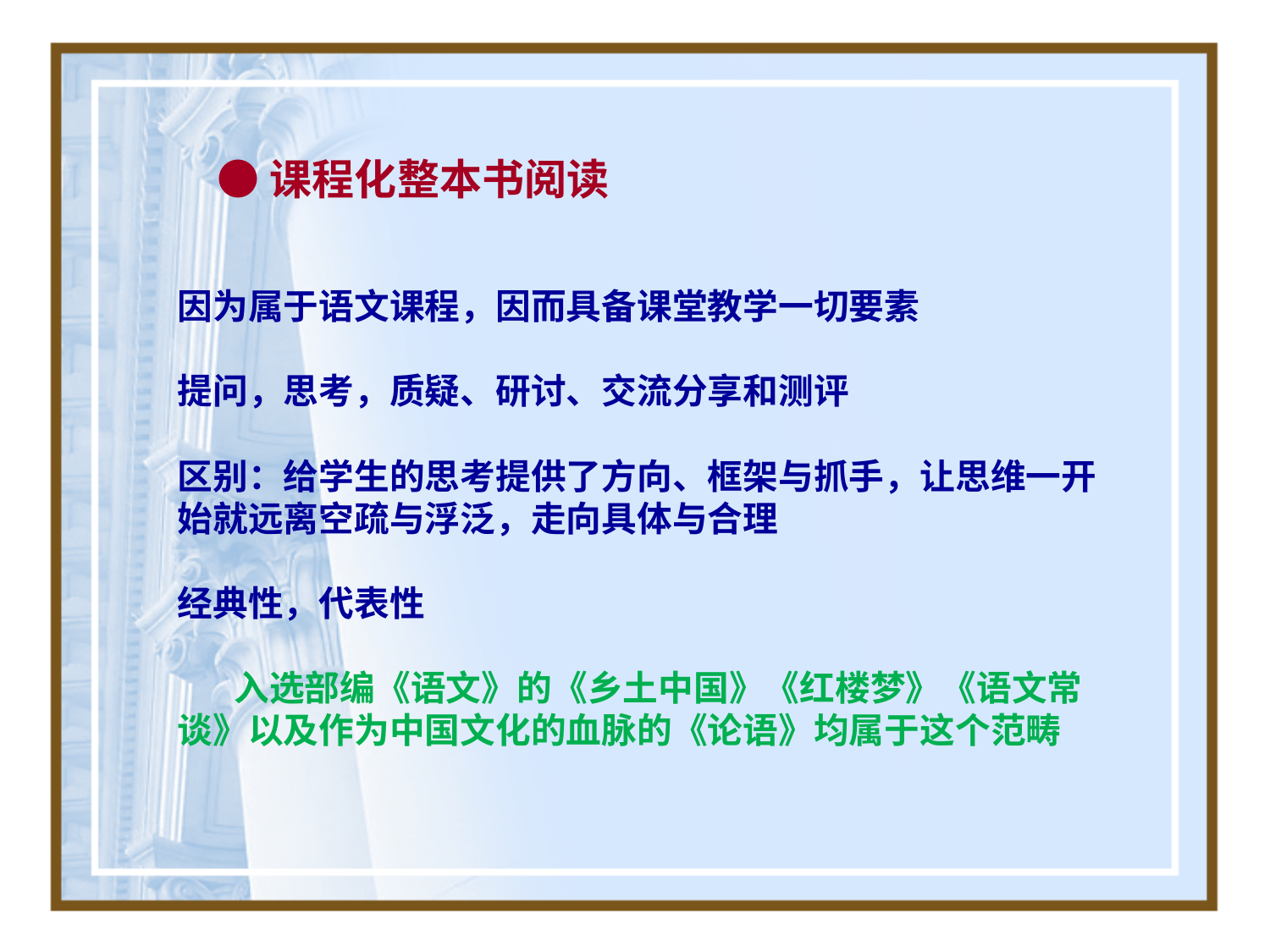

●课程化整本书阅读

因为属于语文课程，因而具备课堂教学一切要素

提问，思考，质疑、研讨、交流分享和测评

区别：给学生的思考提供了方向、框架与抓手，让思维一开始就远离空疏与浮泛，走向具体与合理

经典性，代表性

      入选部编《语文》的《乡土中国》《红楼梦》《语文常谈》以及作为中国文化的血脉的《论语》均属于这个范畴